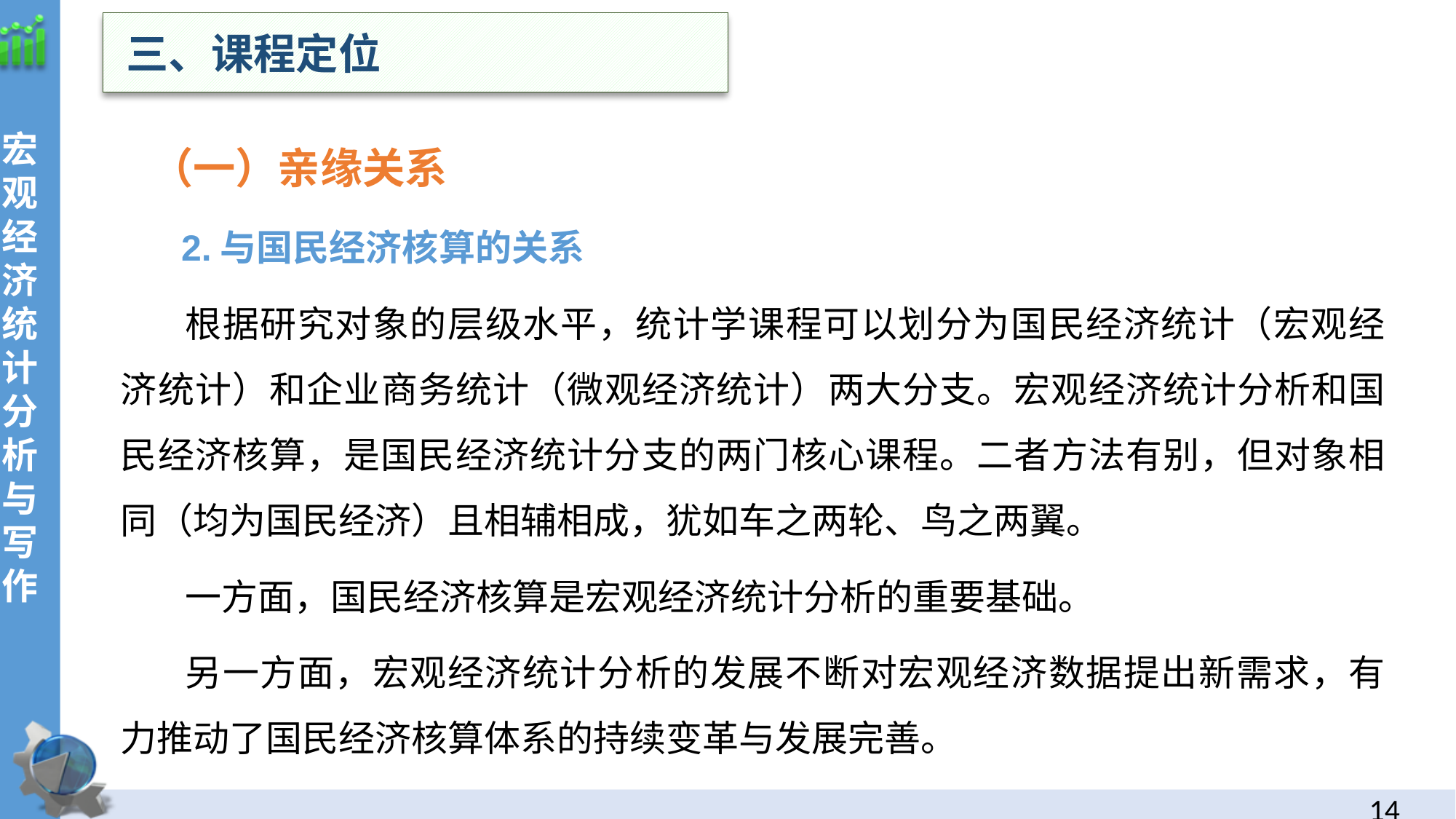

三、课程定位
宏观经济统计分析与写作
（一）亲缘关系
   2.与国民经济核算的关系
根据研究对象的层级水平，统计学课程可以划分为国民经济统计（宏观经济统计）和企业商务统计（微观经济统计）两大分支。宏观经济统计分析和国民经济核算，是国民经济统计分支的两门核心课程。二者方法有别，但对象相同（均为国民经济）且相辅相成，犹如车之两轮、鸟之两翼。
一方面，国民经济核算是宏观经济统计分析的重要基础。
另一方面，宏观经济统计分析的发展不断对宏观经济数据提出新需求，有力推动了国民经济核算体系的持续变革与发展完善。

14